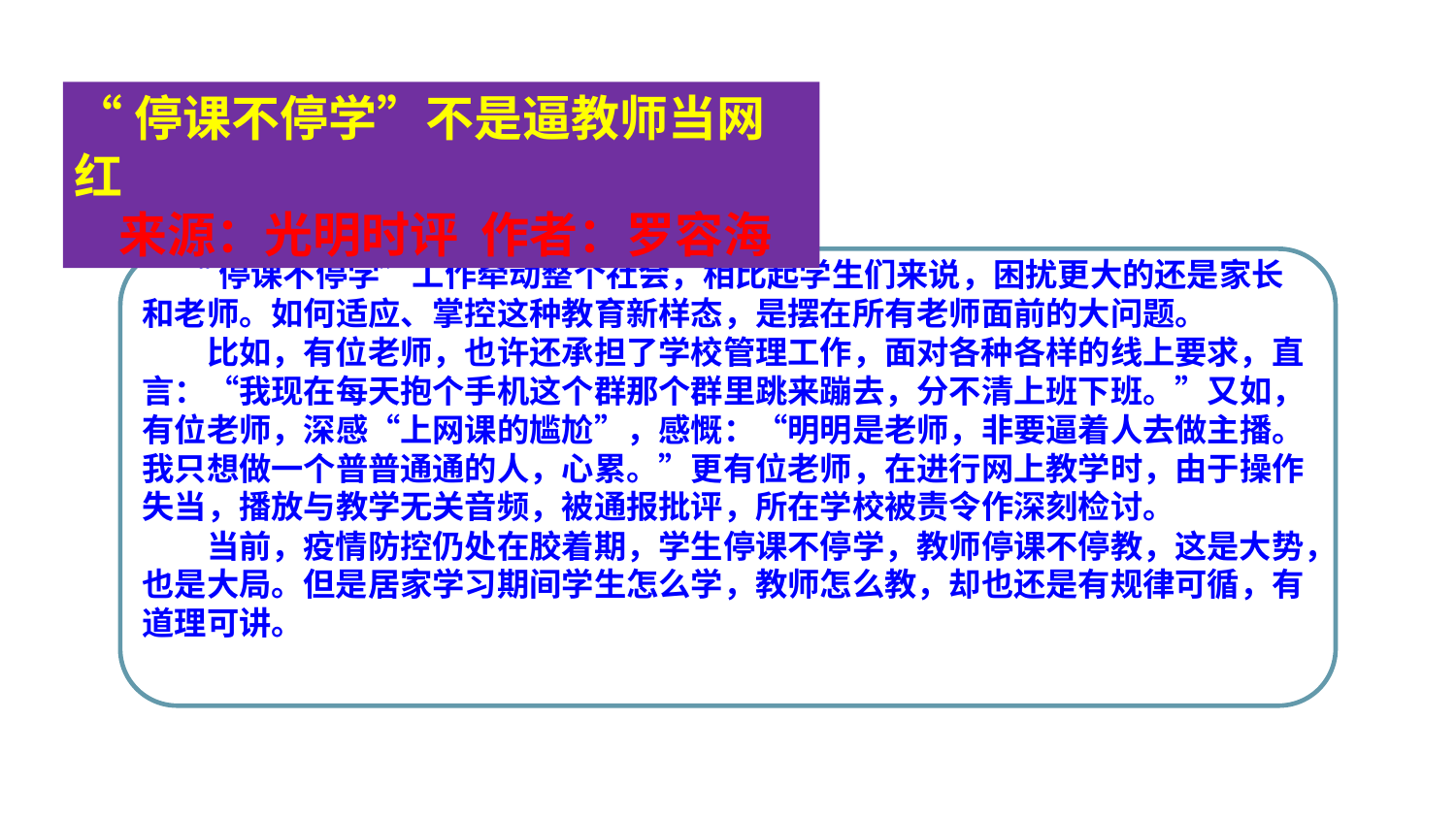

“停课不停学”不是逼教师当网红
   来源：光明时评  作者：罗容海
     “停课不停学”工作牵动整个社会，相比起学生们来说，困扰更大的还是家长和老师。如何适应、掌控这种教育新样态，是摆在所有老师面前的大问题。
　　比如，有位老师，也许还承担了学校管理工作，面对各种各样的线上要求，直言：“我现在每天抱个手机这个群那个群里跳来蹦去，分不清上班下班。”又如，有位老师，深感“上网课的尴尬”，感慨：“明明是老师，非要逼着人去做主播。我只想做一个普普通通的人，心累。”更有位老师，在进行网上教学时，由于操作失当，播放与教学无关音频，被通报批评，所在学校被责令作深刻检讨。
　　当前，疫情防控仍处在胶着期，学生停课不停学，教师停课不停教，这是大势，也是大局。但是居家学习期间学生怎么学，教师怎么教，却也还是有规律可循，有道理可讲。